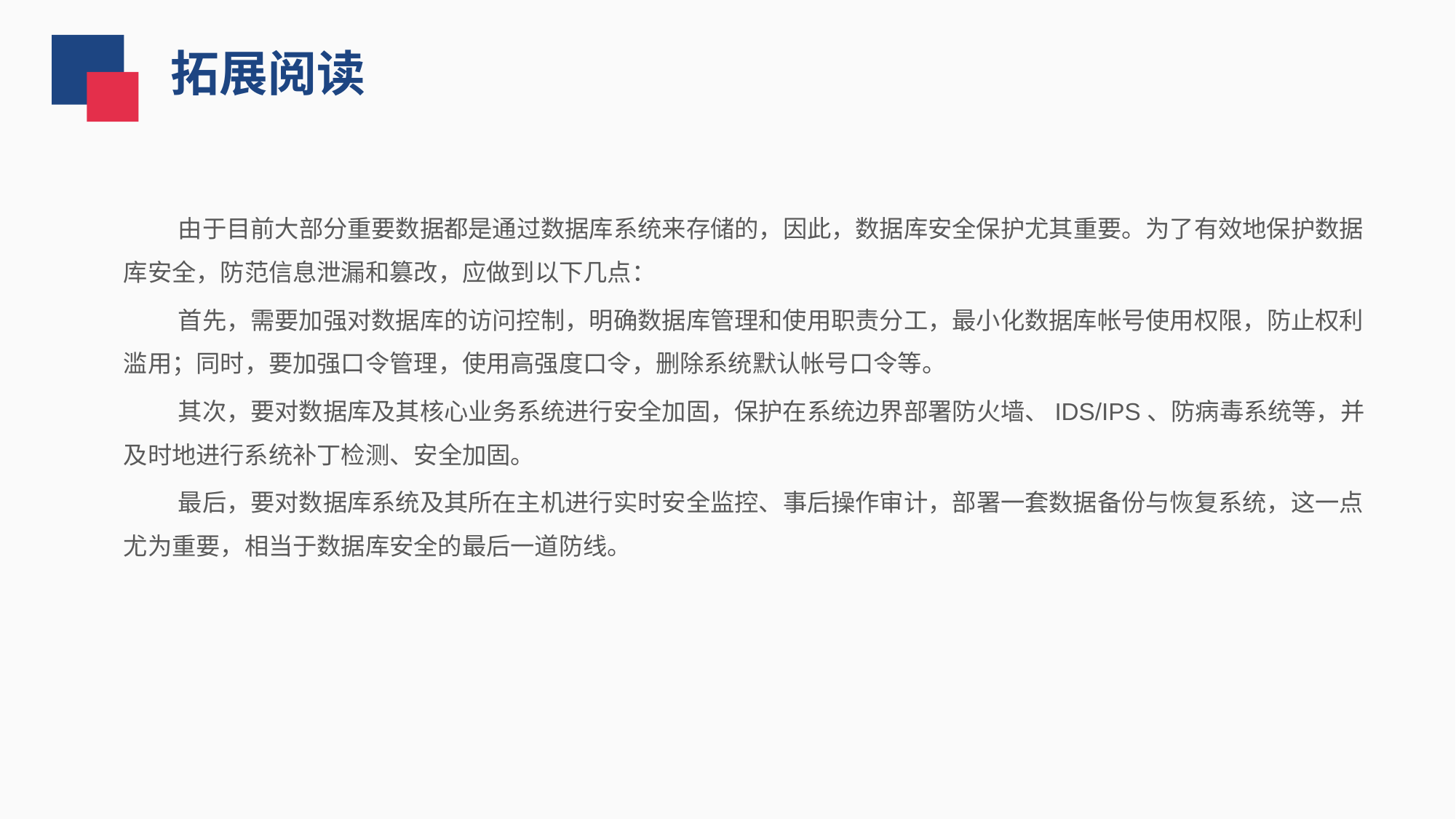

拓展阅读
由于目前大部分重要数据都是通过数据库系统来存储的，因此，数据库安全保护尤其重要。为了有效地保护数据库安全，防范信息泄漏和篡改，应做到以下几点：
首先，需要加强对数据库的访问控制，明确数据库管理和使用职责分工，最小化数据库帐号使用权限，防止权利滥用；同时，要加强口令管理，使用高强度口令，删除系统默认帐号口令等。
其次，要对数据库及其核心业务系统进行安全加固，保护在系统边界部署防火墙、IDS/IPS、防病毒系统等，并及时地进行系统补丁检测、安全加固。
最后，要对数据库系统及其所在主机进行实时安全监控、事后操作审计，部署一套数据备份与恢复系统，这一点尤为重要，相当于数据库安全的最后一道防线。